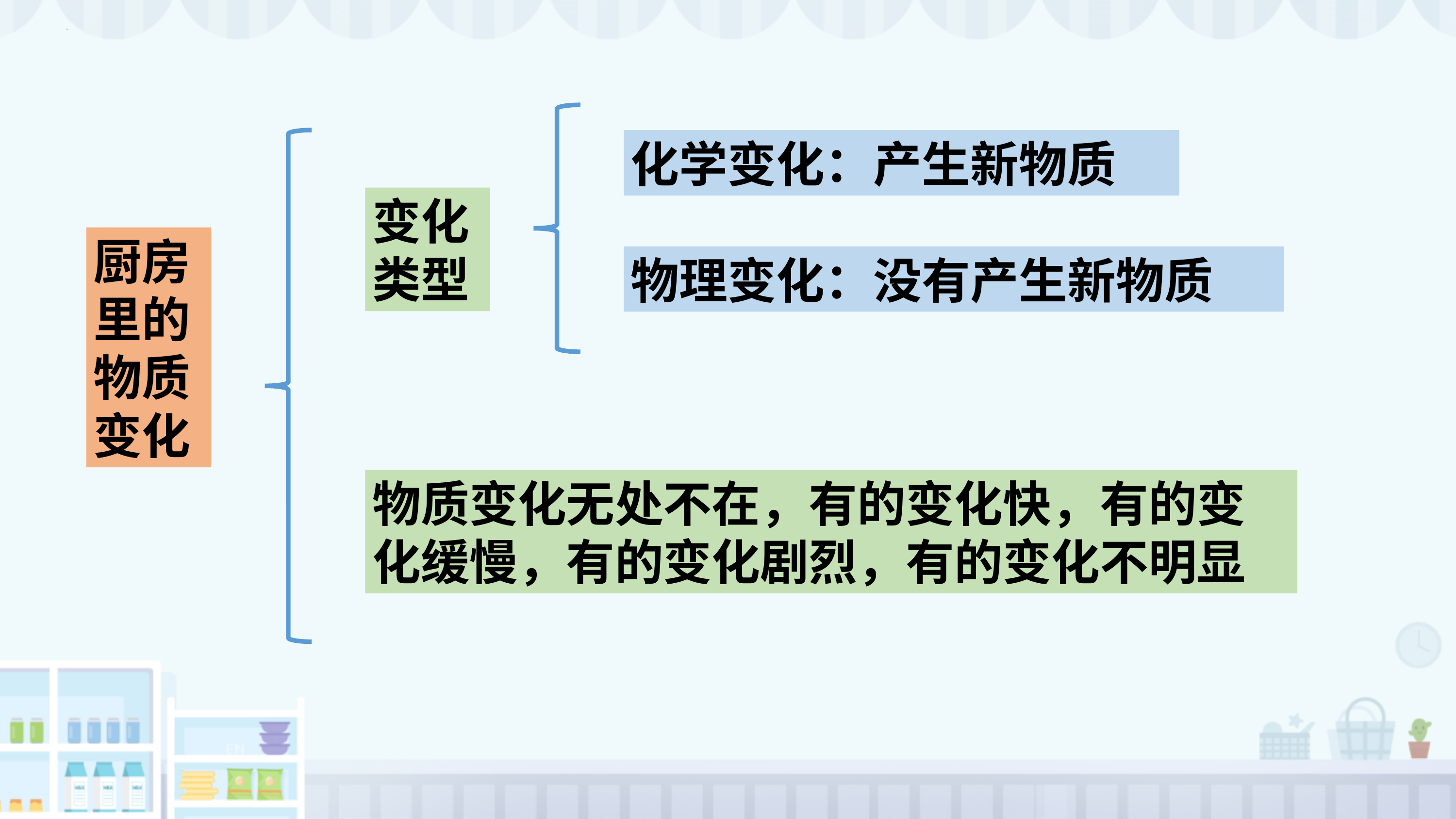

化学变化：产生新物质
变化类型
厨房里的物质变化
物理变化：没有产生新物质
物质变化无处不在，有的变化快，有的变化缓慢，有的变化剧烈，有的变化不明显